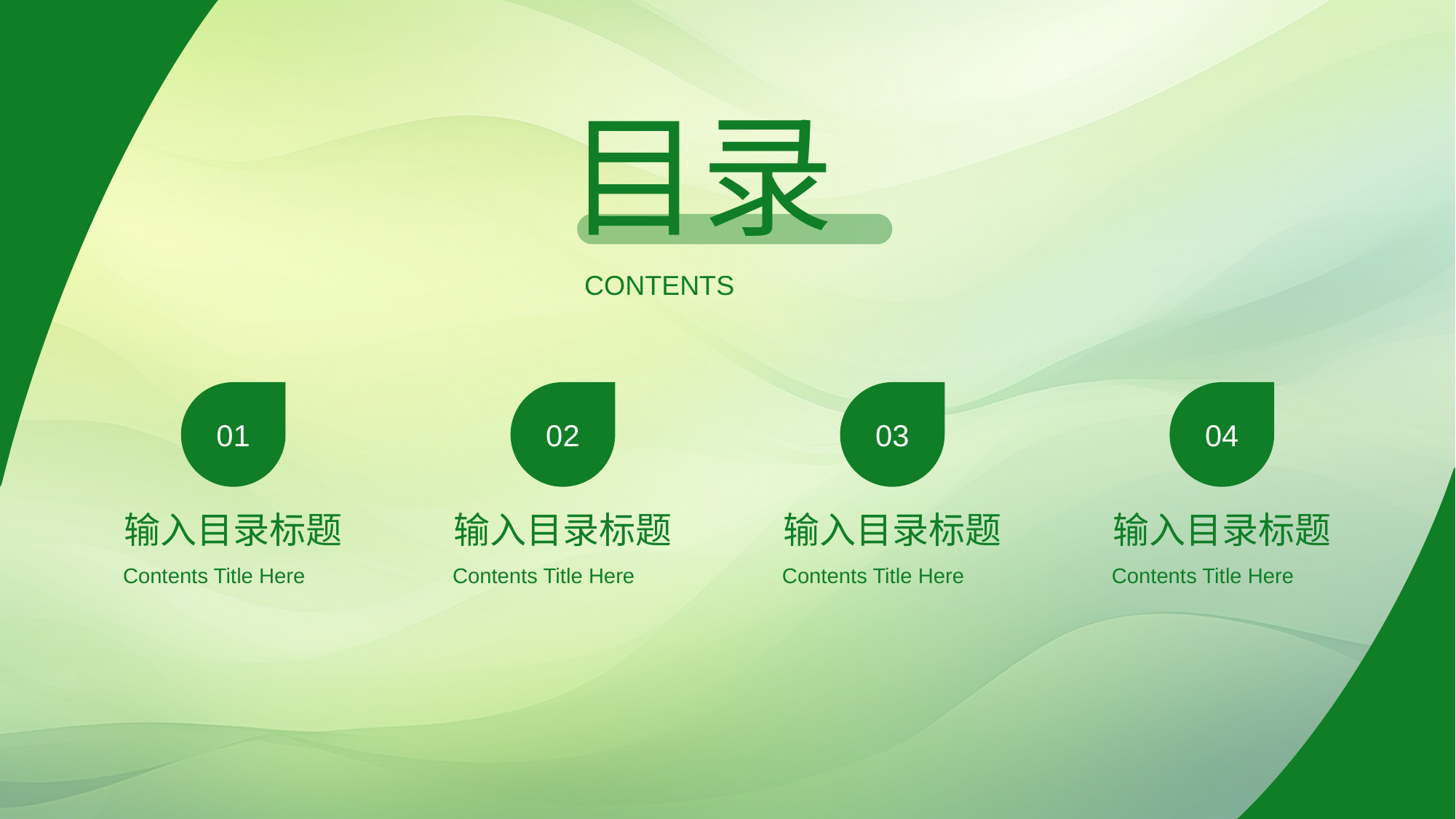

目录

CONTENTS
01
02
03
04
输入目录标题
输入目录标题
输入目录标题
输入目录标题

Contents Title Here
Contents Title Here
Contents Title Here
Contents Title Here